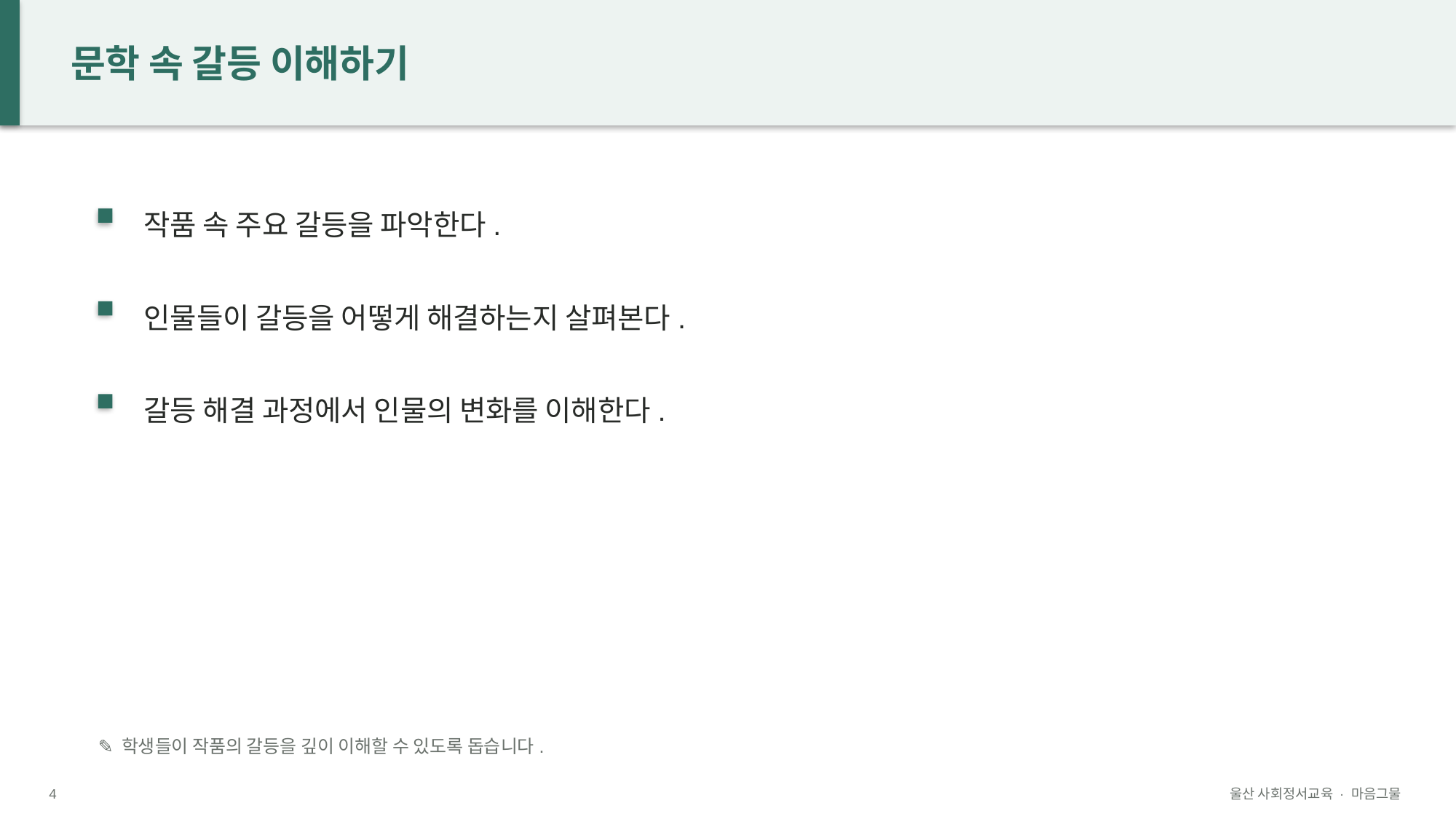

문학 속 갈등 이해하기
작품 속 주요 갈등을 파악한다.

인물들이 갈등을 어떻게 해결하는지 살펴본다.

갈등 해결 과정에서 인물의 변화를 이해한다.

✎ 학생들이 작품의 갈등을 깊이 이해할 수 있도록 돕습니다.
4
울산 사회정서교육 · 마음그물